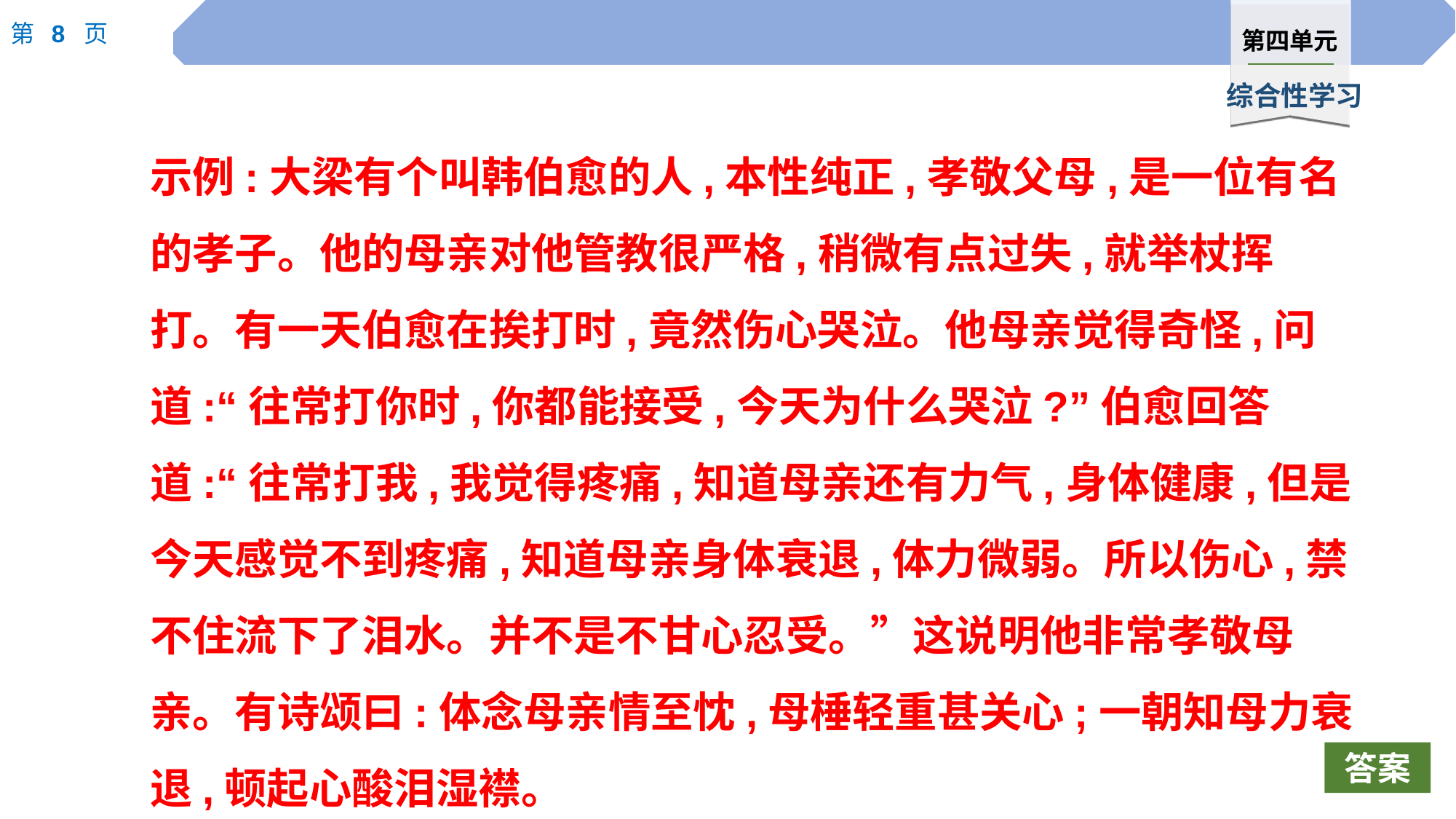

示例:大梁有个叫韩伯愈的人,本性纯正,孝敬父母,是一位有名的孝子。他的母亲对他管教很严格,稍微有点过失,就举杖挥打。有一天伯愈在挨打时,竟然伤心哭泣。他母亲觉得奇怪,问道:“往常打你时,你都能接受,今天为什么哭泣?”伯愈回答道:“往常打我,我觉得疼痛,知道母亲还有力气,身体健康,但是今天感觉不到疼痛,知道母亲身体衰退,体力微弱。所以伤心,禁不住流下了泪水。并不是不甘心忍受。”这说明他非常孝敬母亲。有诗颂曰:体念母亲情至忱,母棰轻重甚关心;一朝知母力衰退,顿起心酸泪湿襟。
答案